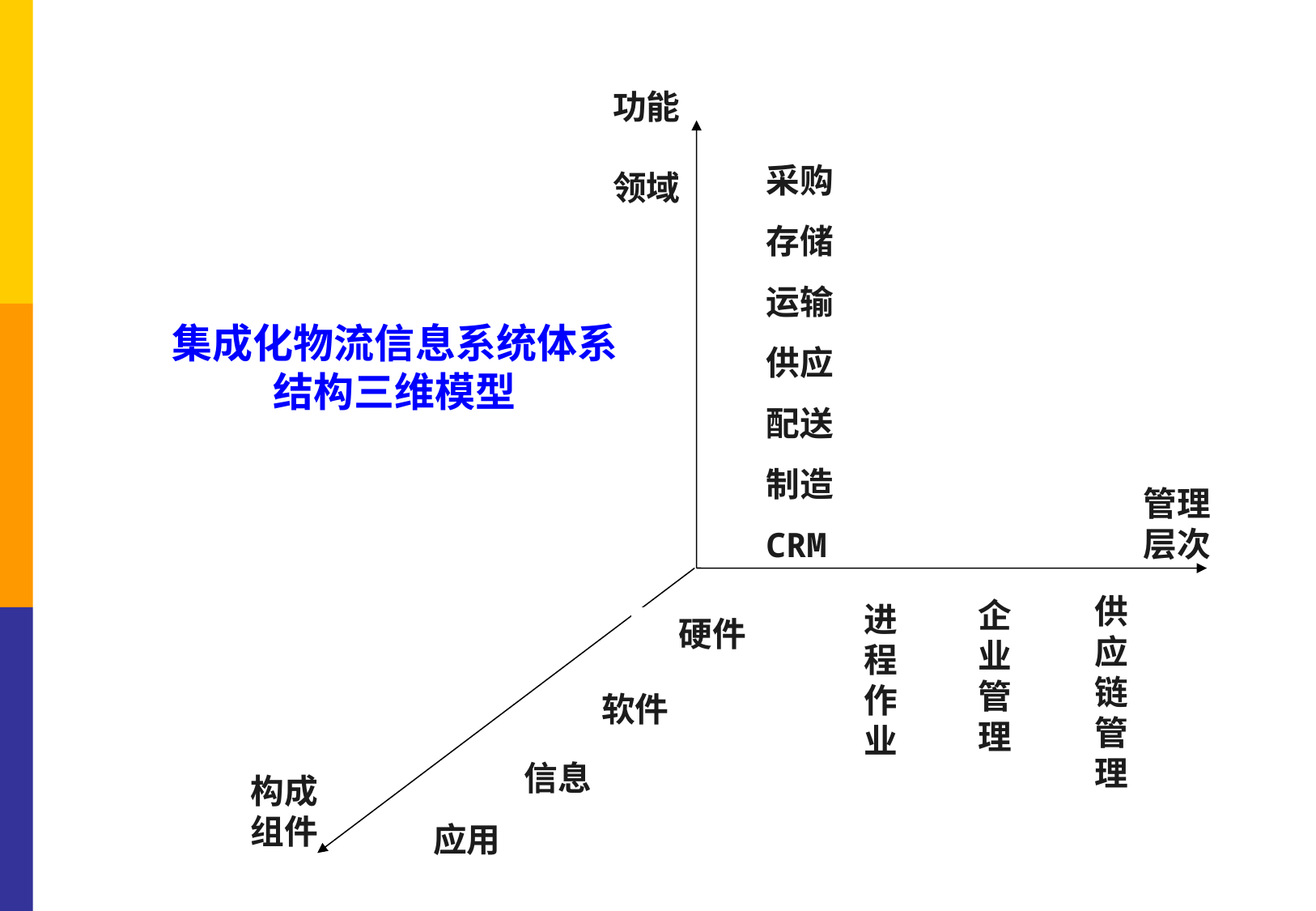

功能
领域

采购
存储
运输
供应
配送
制造
CRM
管理
层次

供
应
链
管
理
企
业
管
理
进
程
作
业
硬件
软件
信息
构成
组件
应用
集成化物流信息系统体系结构三维模型